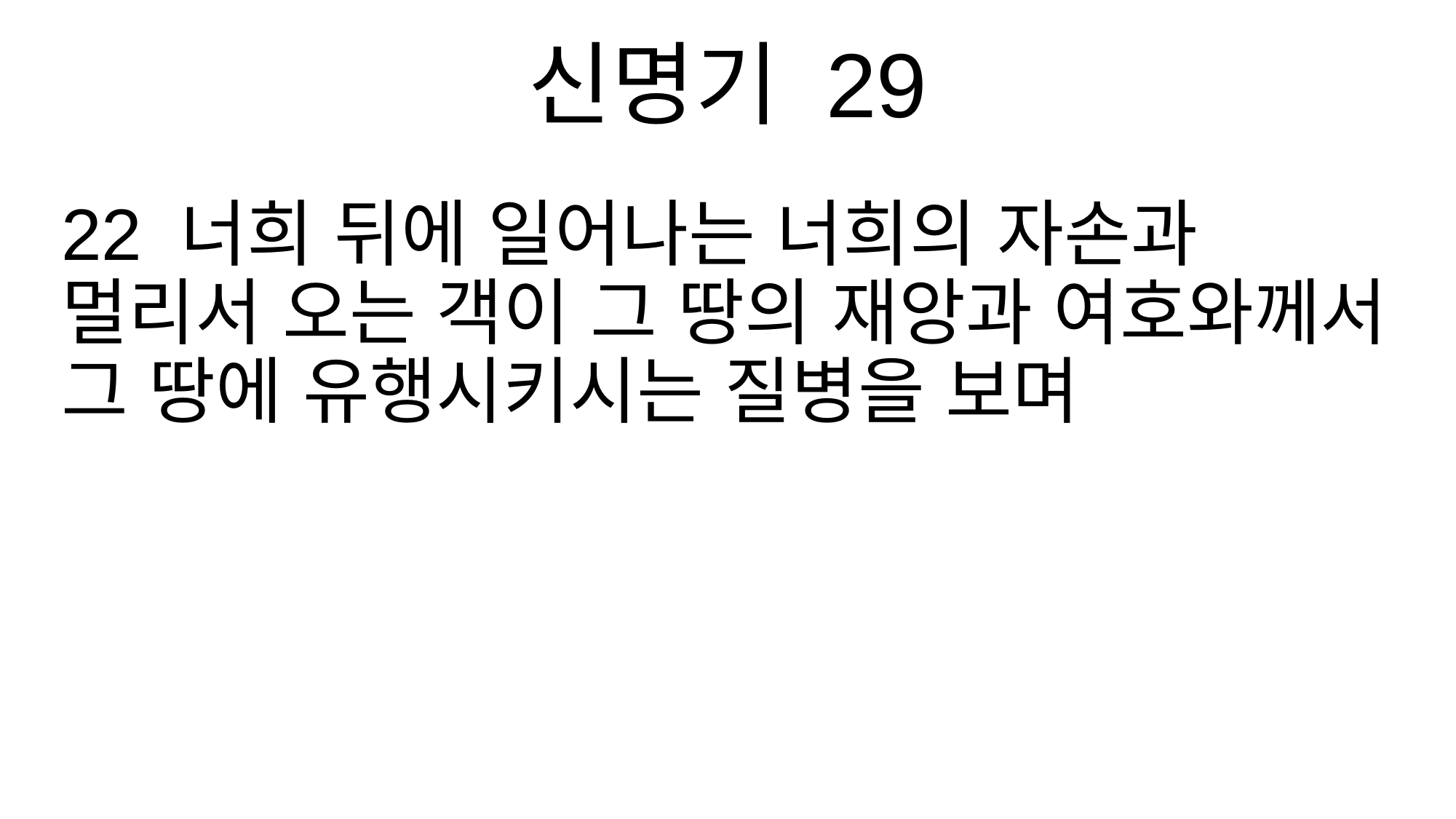

신명기 29
22 너희 뒤에 일어나는 너희의 자손과 멀리서 오는 객이 그 땅의 재앙과 여호와께서 그 땅에 유행시키시는 질병을 보며